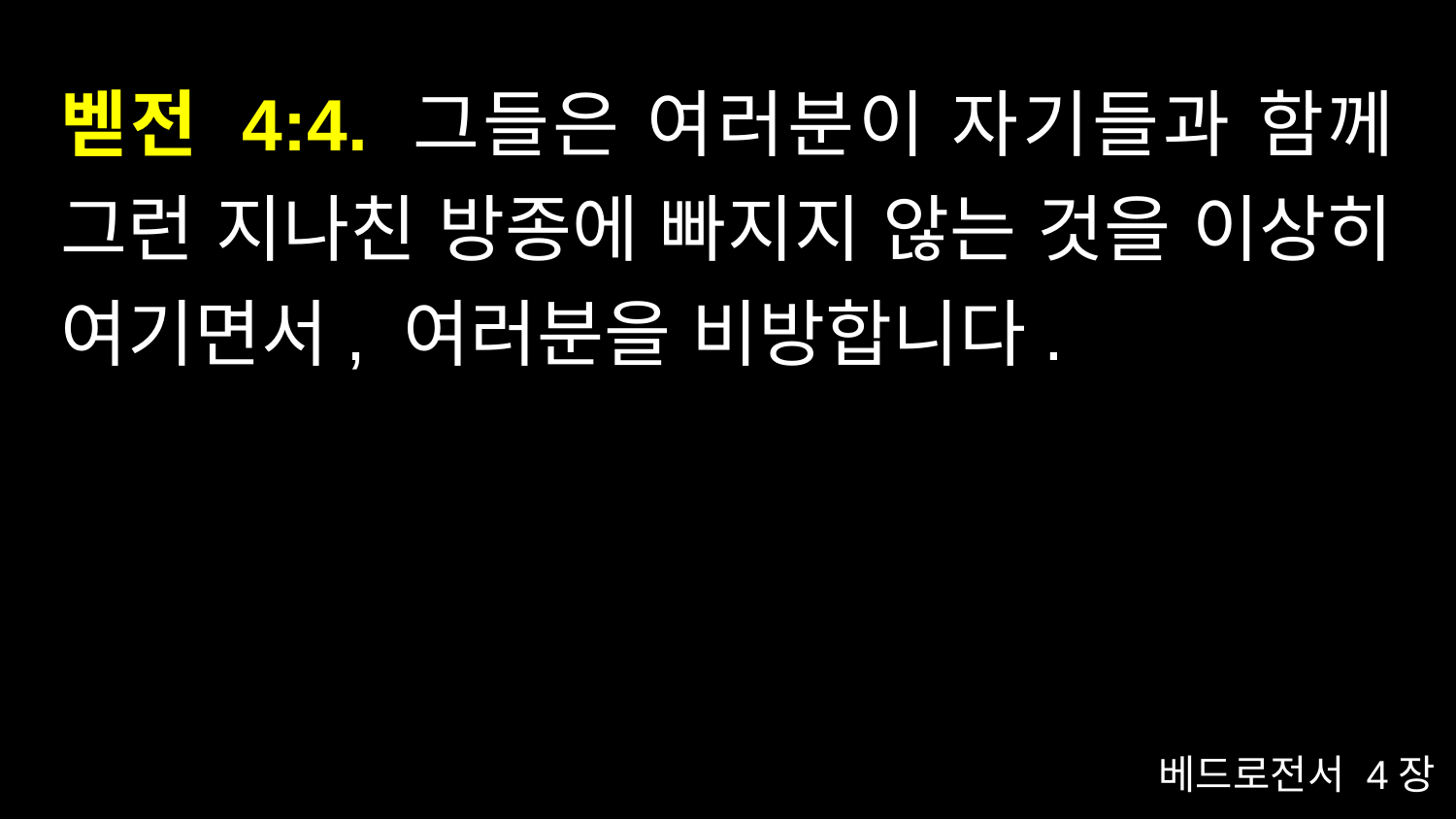

# 벧전 4:4. 그들은 여러분이 자기들과 함께 그런 지나친 방종에 빠지지 않는 것을 이상히 여기면서, 여러분을 비방합니다.
베드로전서 4장